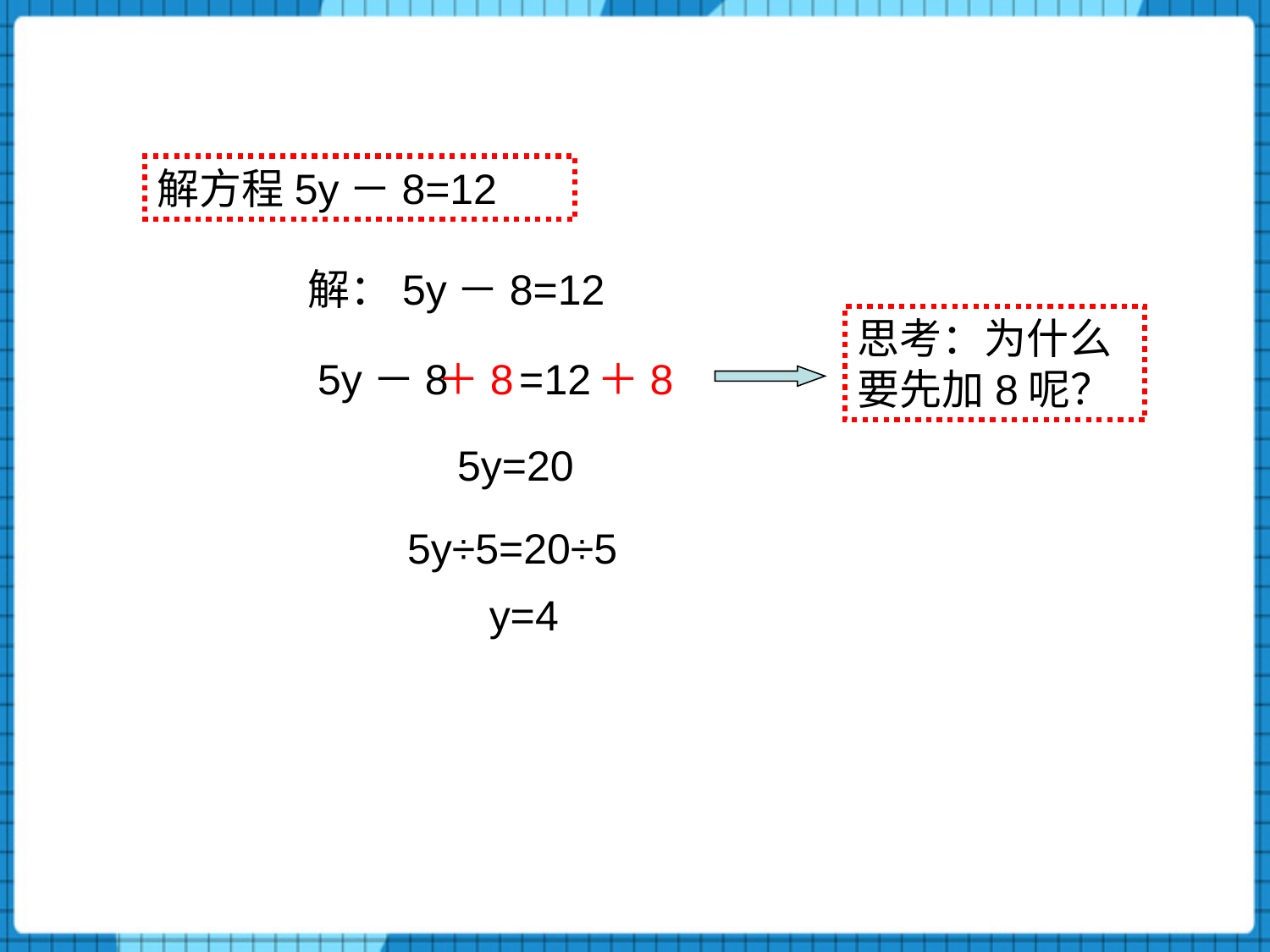

解方程5y－8=12
解：5y－8=12
思考：为什么要先加8呢？
5y－8      =12
＋8
＋8

5y=20
5y÷5=20÷5
 y=4